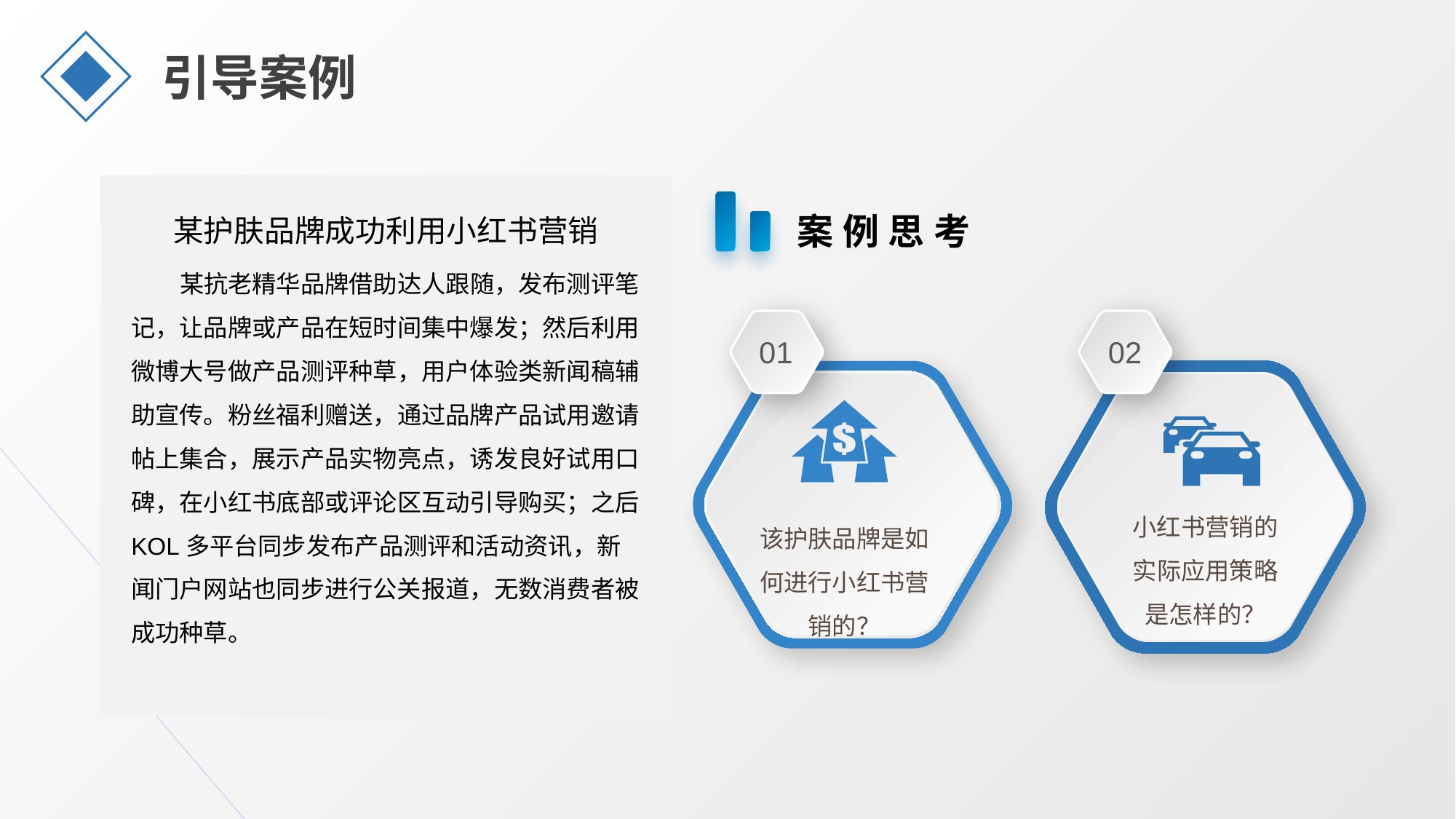

引导案例

某护肤品牌成功利用小红书营销

案例思考

某抗老精华品牌借助达人跟随，发布测评笔记，让品牌或产品在短时间集中爆发；然后利用微博大号做产品测评种草，用户体验类新闻稿辅助宣传。粉丝福利赠送，通过品牌产品试用邀请帖上集合，展示产品实物亮点，诱发良好试用口碑，在小红书底部或评论区互动引导购买；之后KOL多平台同步发布产品测评和活动资讯，新闻门户网站也同步进行公关报道，无数消费者被成功种草。

01

02

小红书营销的实际应用策略是怎样的？
该护肤品牌是如何进行小红书营销的？